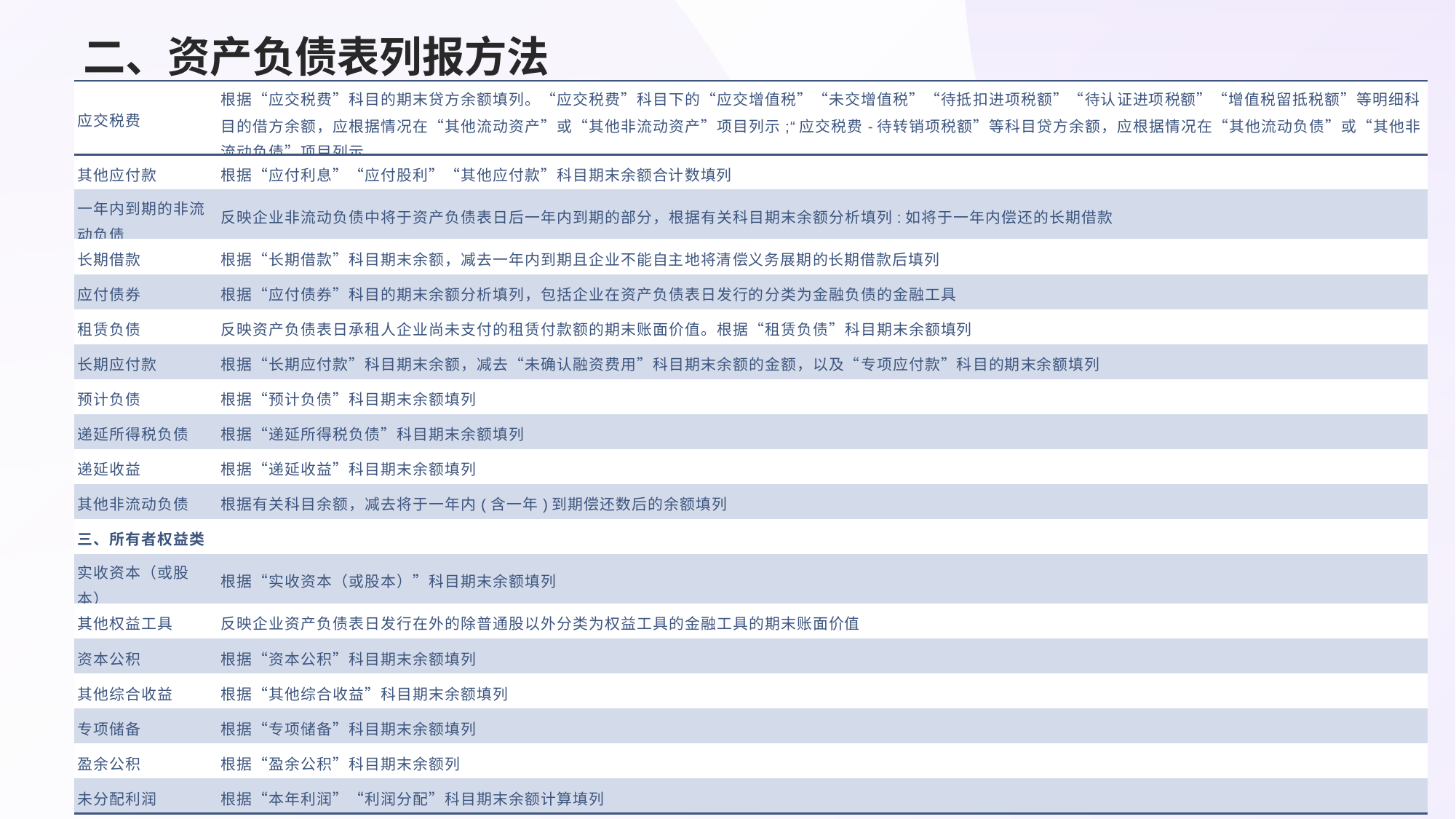

表11-2	        资产负债表主要项目填列方法汇总表
# 二、资产负债表列报方法
| 应交税费 | 根据“应交税费”科目的期末贷方余额填列。“应交税费”科目下的“应交增值税”“未交增值税”“待抵扣进项税额”“待认证进项税额”“增值税留抵税额”等明细科目的借方余额，应根据情况在“其他流动资产”或“其他非流动资产”项目列示;“应交税费-待转销项税额”等科目贷方余额，应根据情况在“其他流动负债”或“其他非流动负债”项目列示 |
| --- | --- |
| 其他应付款 | 根据“应付利息”“应付股利”“其他应付款”科目期末余额合计数填列 |
| 一年内到期的非流动负债 | 反映企业非流动负债中将于资产负债表日后一年内到期的部分，根据有关科目期末余额分析填列:如将于一年内偿还的长期借款 |
| 长期借款 | 根据“长期借款”科目期末余额，减去一年内到期且企业不能自主地将清偿义务展期的长期借款后填列 |
| 应付债券 | 根据“应付债券”科目的期末余额分析填列，包括企业在资产负债表日发行的分类为金融负债的金融工具 |
| 租赁负债 | 反映资产负债表日承租人企业尚未支付的租赁付款额的期末账面价值。根据“租赁负债”科目期末余额填列 |
| 长期应付款 | 根据“长期应付款”科目期末余额，减去“未确认融资费用”科目期末余额的金额，以及“专项应付款”科目的期末余额填列 |
| 预计负债 | 根据“预计负债”科目期末余额填列 |
| 递延所得税负债 | 根据“递延所得税负债”科目期末余额填列 |
| 递延收益 | 根据“递延收益”科目期末余额填列 |
| 其他非流动负债 | 根据有关科目余额，减去将于一年内(含一年)到期偿还数后的余额填列 |
| 三、所有者权益类 |  |
| 实收资本（或股本） | 根据“实收资本（或股本）”科目期末余额填列 |
| 其他权益工具 | 反映企业资产负债表日发行在外的除普通股以外分类为权益工具的金融工具的期末账面价值 |
| 资本公积 | 根据“资本公积”科目期末余额填列 |
| 其他综合收益 | 根据“其他综合收益”科目期末余额填列 |
| 专项储备 | 根据“专项储备”科目期末余额填列 |
| 盈余公积 | 根据“盈余公积”科目期末余额列 |
| 未分配利润 | 根据“本年利润”“利润分配”科目期末余额计算填列 |